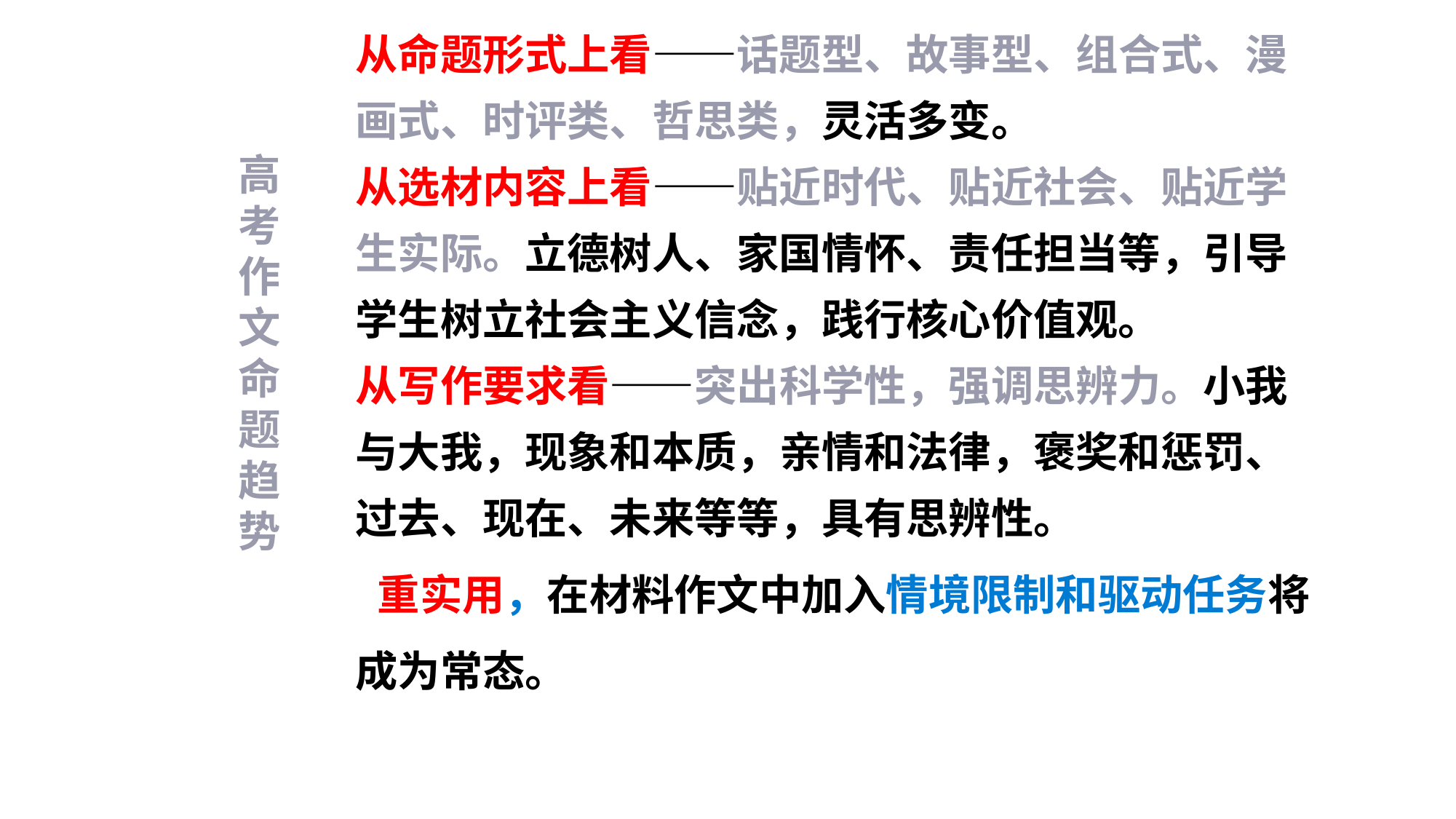

从命题形式上看——话题型、故事型、组合式、漫画式、时评类、哲思类，灵活多变。
从选材内容上看——贴近时代、贴近社会、贴近学生实际。立德树人、家国情怀、责任担当等，引导学生树立社会主义信念，践行核心价值观。
从写作要求看——突出科学性，强调思辨力。小我与大我，现象和本质，亲情和法律，褒奖和惩罚、过去、现在、未来等等，具有思辨性。
   重实用，在材料作文中加入情境限制和驱动任务将成为常态。
高
考
作
文
命
题
趋势